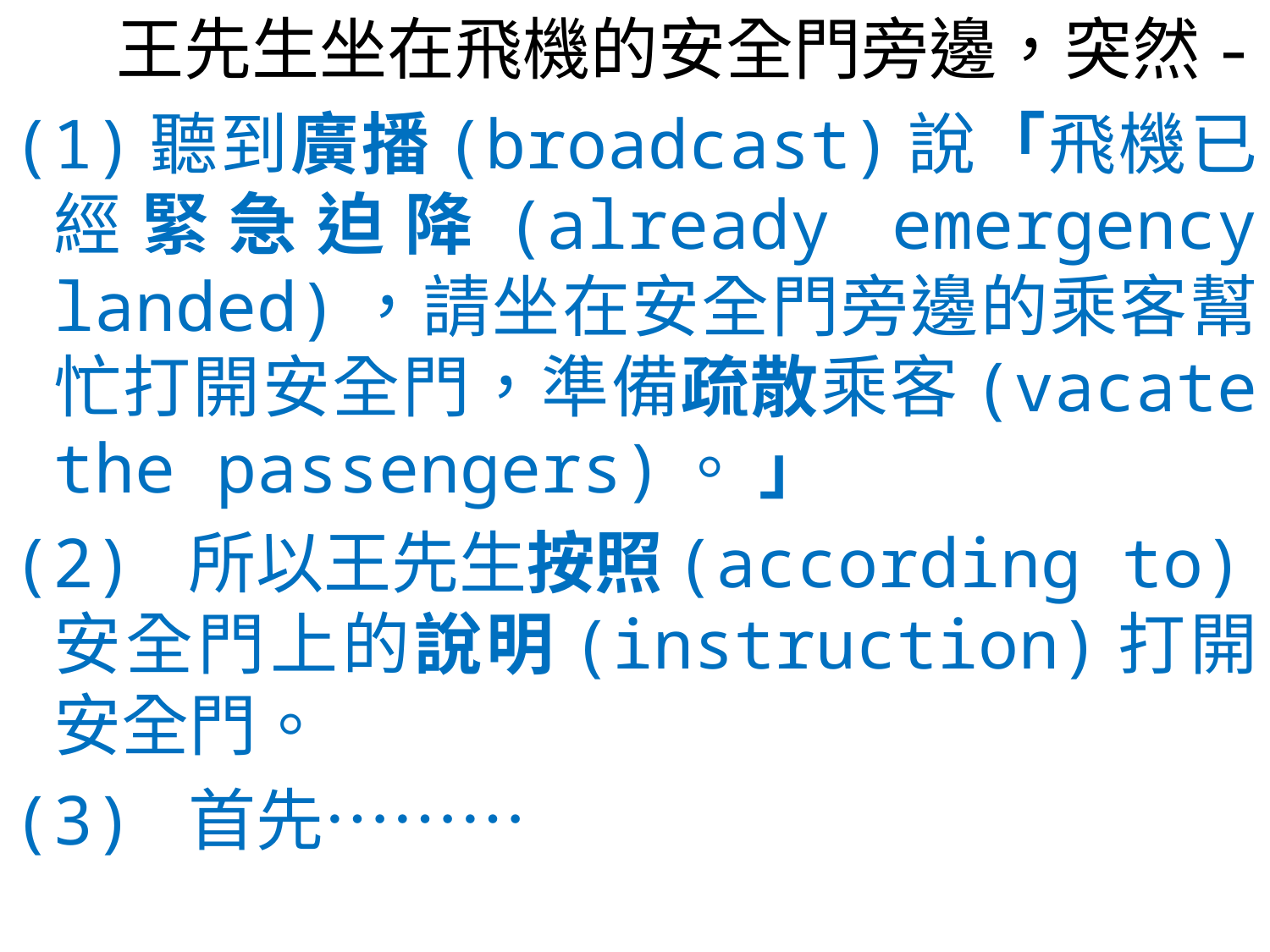

王先生坐在飛機的安全門旁邊，突然-
(1)聽到廣播(broadcast)說「飛機已經緊急迫降(already emergency landed)，請坐在安全門旁邊的乘客幫忙打開安全門，準備疏散乘客(vacate the passengers)。 」
(2) 所以王先生按照(according to)安全門上的說明(instruction)打開安全門。
(3) 首先………